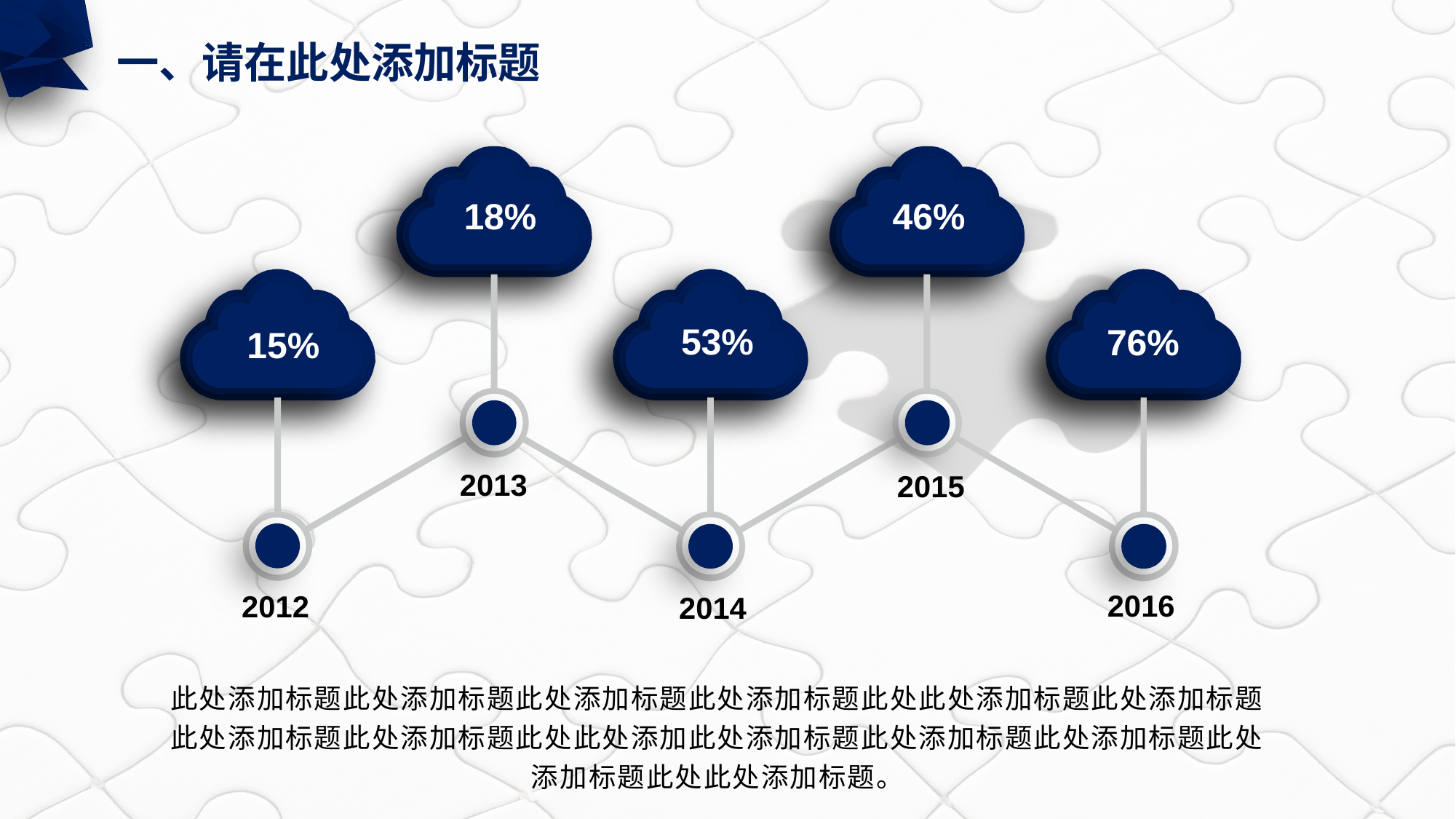

一、请在此处添加标题

18%

46%

15%

53%

76%

2013
2015
2016
2012
2014
此处添加标题此处添加标题此处添加标题此处添加标题此处此处添加标题此处添加标题此处添加标题此处添加标题此处此处添加此处添加标题此处添加标题此处添加标题此处添加标题此处此处添加标题。